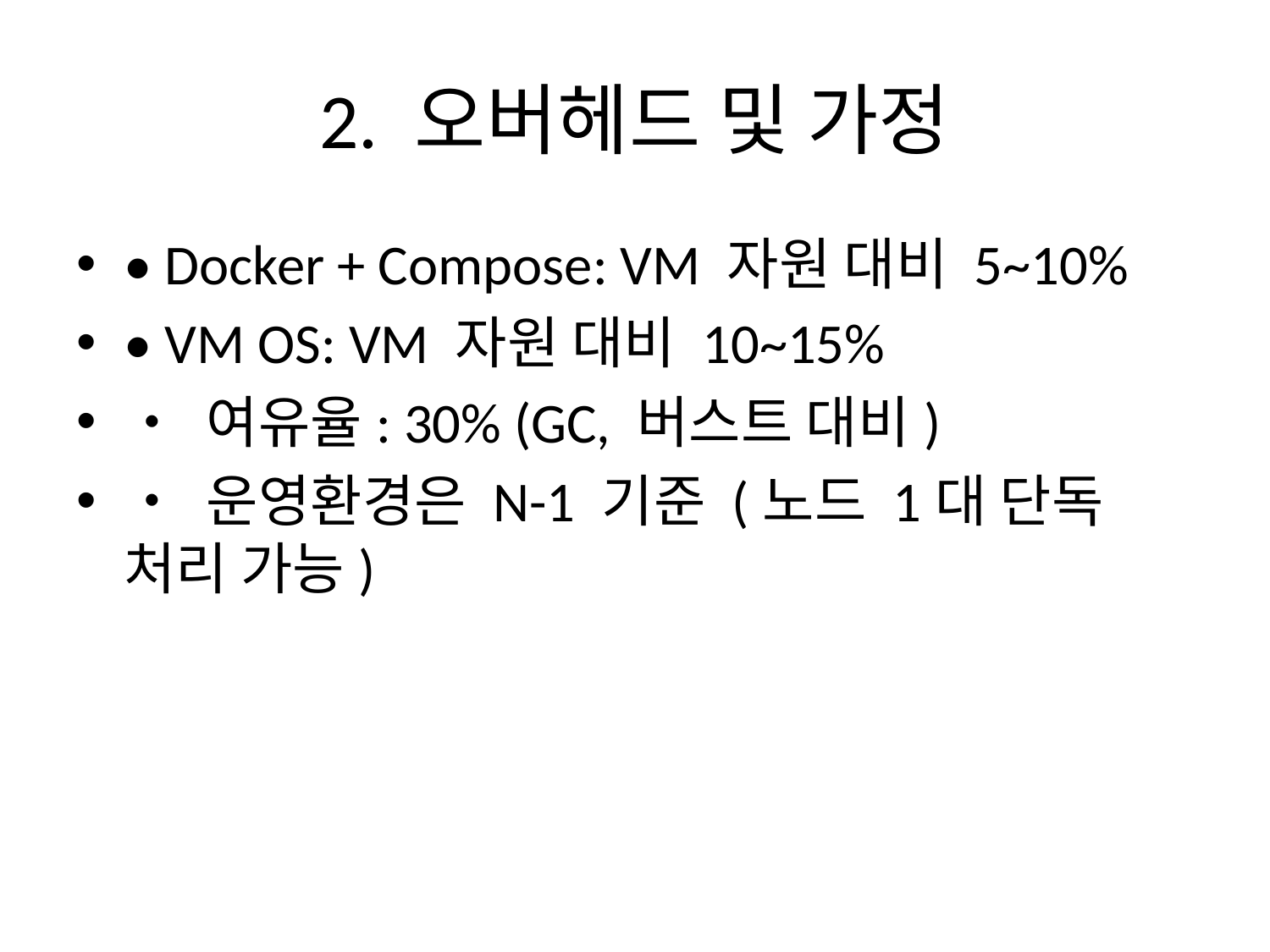

# 2. 오버헤드 및 가정
• Docker + Compose: VM 자원 대비 5~10%
• VM OS: VM 자원 대비 10~15%
• 여유율: 30% (GC, 버스트 대비)
• 운영환경은 N-1 기준 (노드 1대 단독 처리 가능)